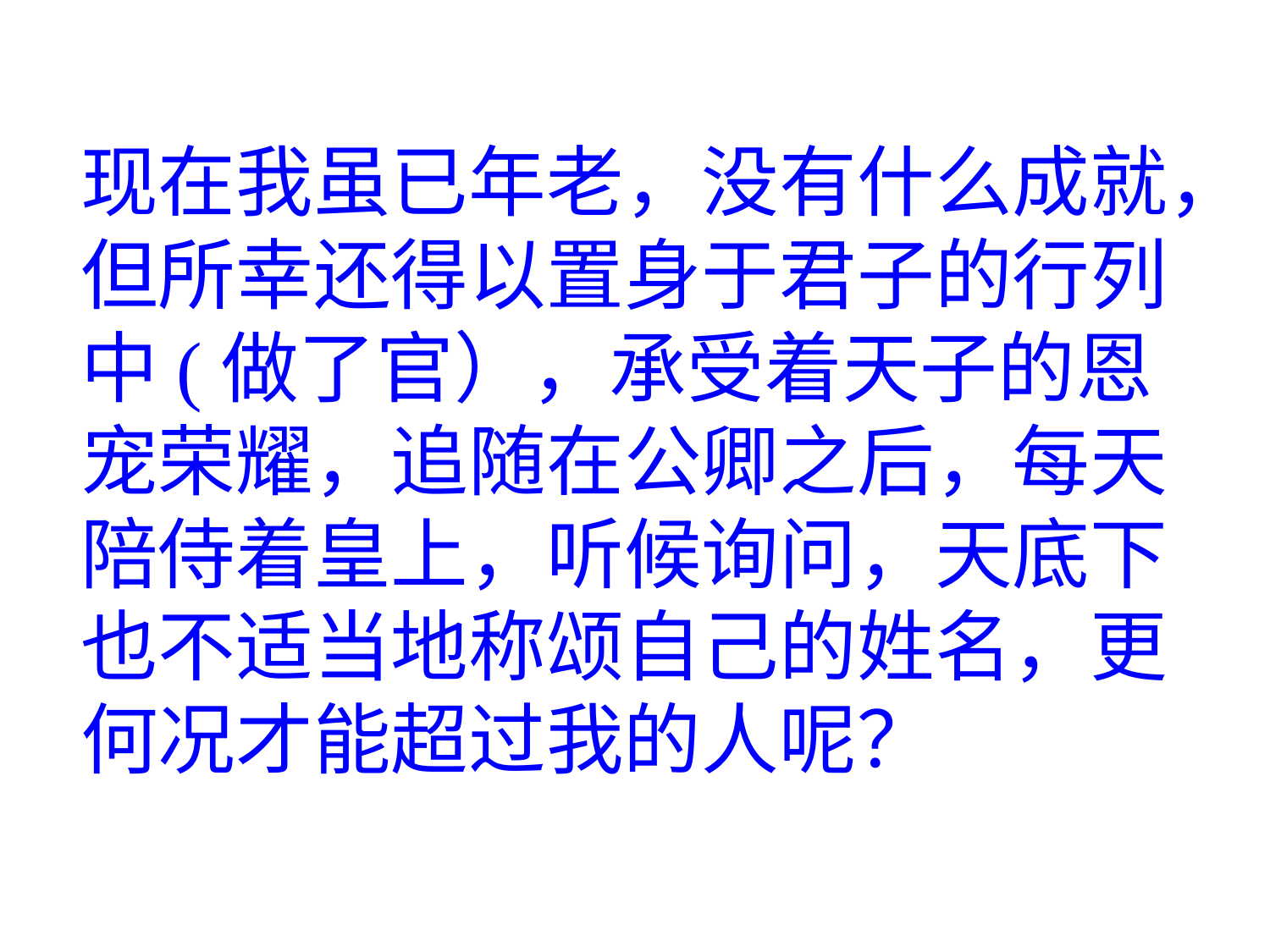

现在我虽已年老，没有什么成就，但所幸还得以置身于君子的行列中(做了官），承受着天子的恩宠荣耀，追随在公卿之后，每天陪侍着皇上，听候询问，天底下也不适当地称颂自己的姓名，更何况才能超过我的人呢？